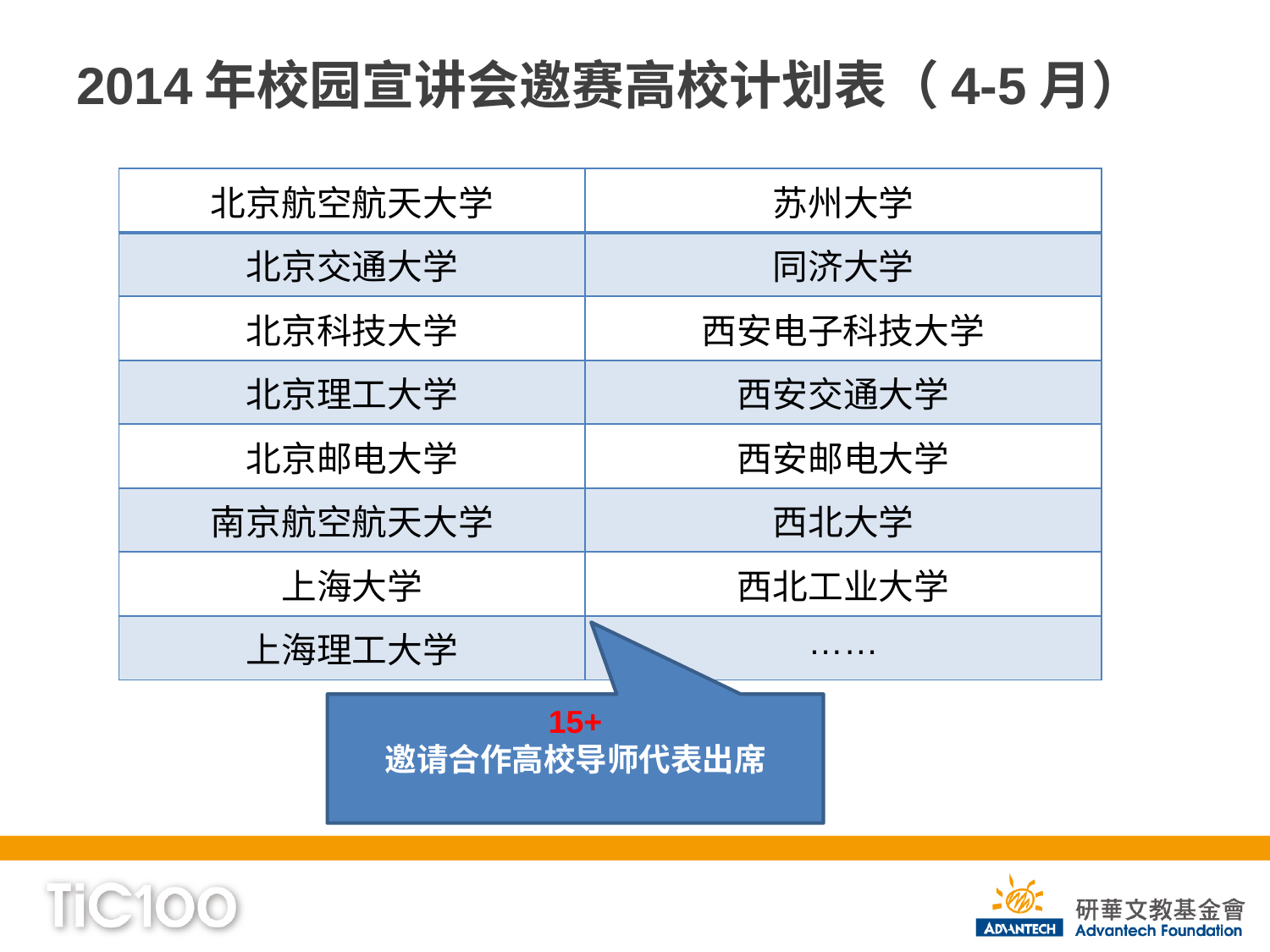

# 2014年校园宣讲会邀赛高校计划表（4-5月）
| 北京航空航天大学 | 苏州大学 |
| --- | --- |
| 北京交通大学 | 同济大学 |
| 北京科技大学 | 西安电子科技大学 |
| 北京理工大学 | 西安交通大学 |
| 北京邮电大学 | 西安邮电大学 |
| 南京航空航天大学 | 西北大学 |
| 上海大学 | 西北工业大学 |
| 上海理工大学 | …… |
15+
邀请合作高校导师代表出席